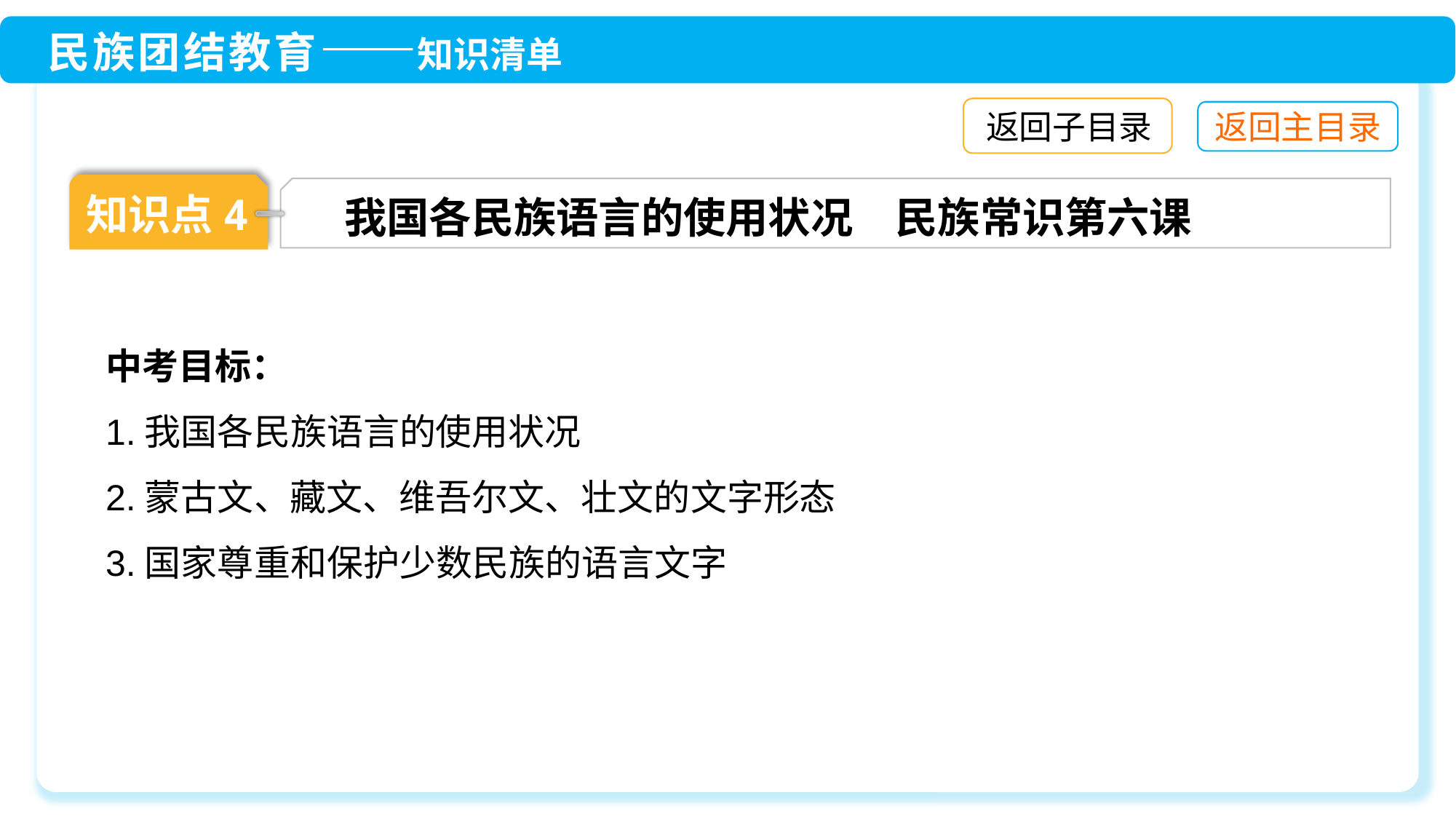

返回子目录
知识点4
我国各民族语言的使用状况　民族常识第六课

中考目标：
1.我国各民族语言的使用状况
2.蒙古文、藏文、维吾尔文、壮文的文字形态
3.国家尊重和保护少数民族的语言文字